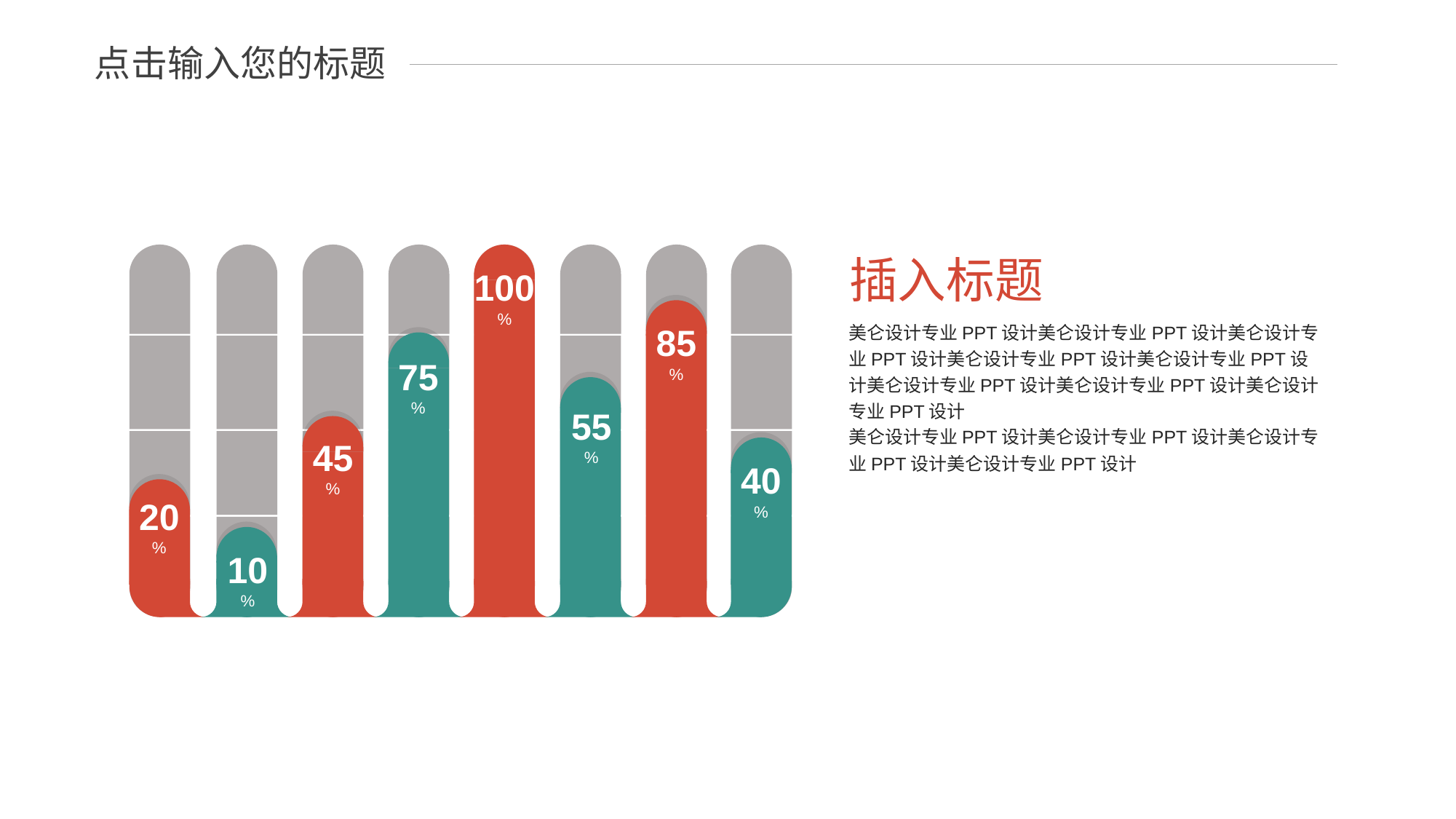

点击输入您的标题
插入标题

100
%

美仑设计专业PPT设计美仑设计专业PPT设计美仑设计专业PPT设计美仑设计专业PPT设计美仑设计专业PPT设计美仑设计专业PPT设计美仑设计专业PPT设计美仑设计专业PPT设计
美仑设计专业PPT设计美仑设计专业PPT设计美仑设计专业PPT设计美仑设计专业PPT设计

85
%

75
%

55
%

45
%

40
%

20
%

10
%